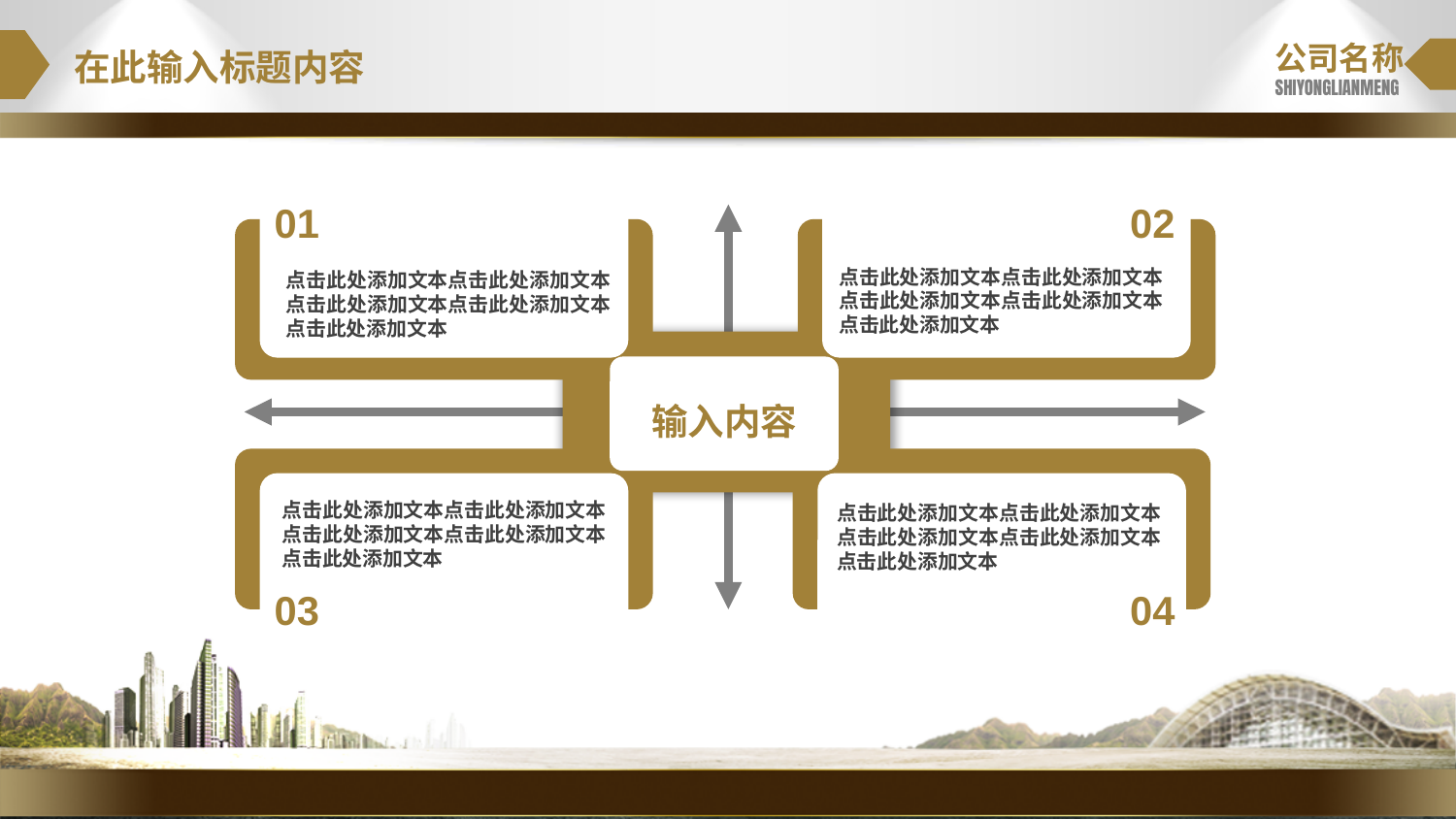

公司名称
SHIYONGLIANMENG

在此输入标题内容

01

点击此处添加文本点击此处添加文本点击此处添加文本点击此处添加文本点击此处添加文本

02

点击此处添加文本点击此处添加文本点击此处添加文本点击此处添加文本点击此处添加文本

输入内容

点击此处添加文本点击此处添加文本点击此处添加文本点击此处添加文本点击此处添加文本
03

点击此处添加文本点击此处添加文本点击此处添加文本点击此处添加文本点击此处添加文本
04